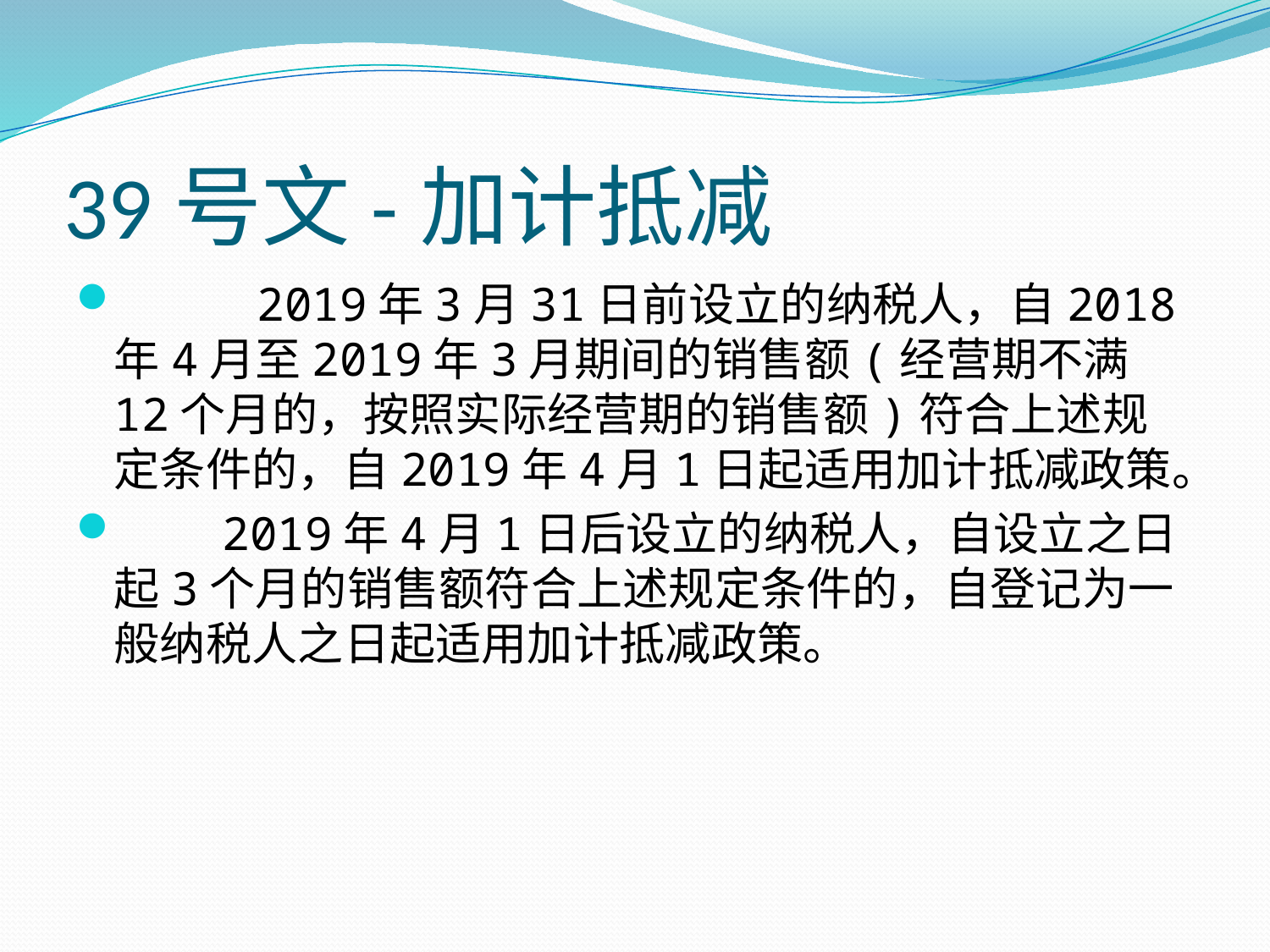

# 39号文-加计抵减
     2019年3月31日前设立的纳税人，自2018年4月至2019年3月期间的销售额(经营期不满12个月的，按照实际经营期的销售额)符合上述规定条件的，自2019年4月1日起适用加计抵减政策。
　　2019年4月1日后设立的纳税人，自设立之日起3个月的销售额符合上述规定条件的，自登记为一般纳税人之日起适用加计抵减政策。